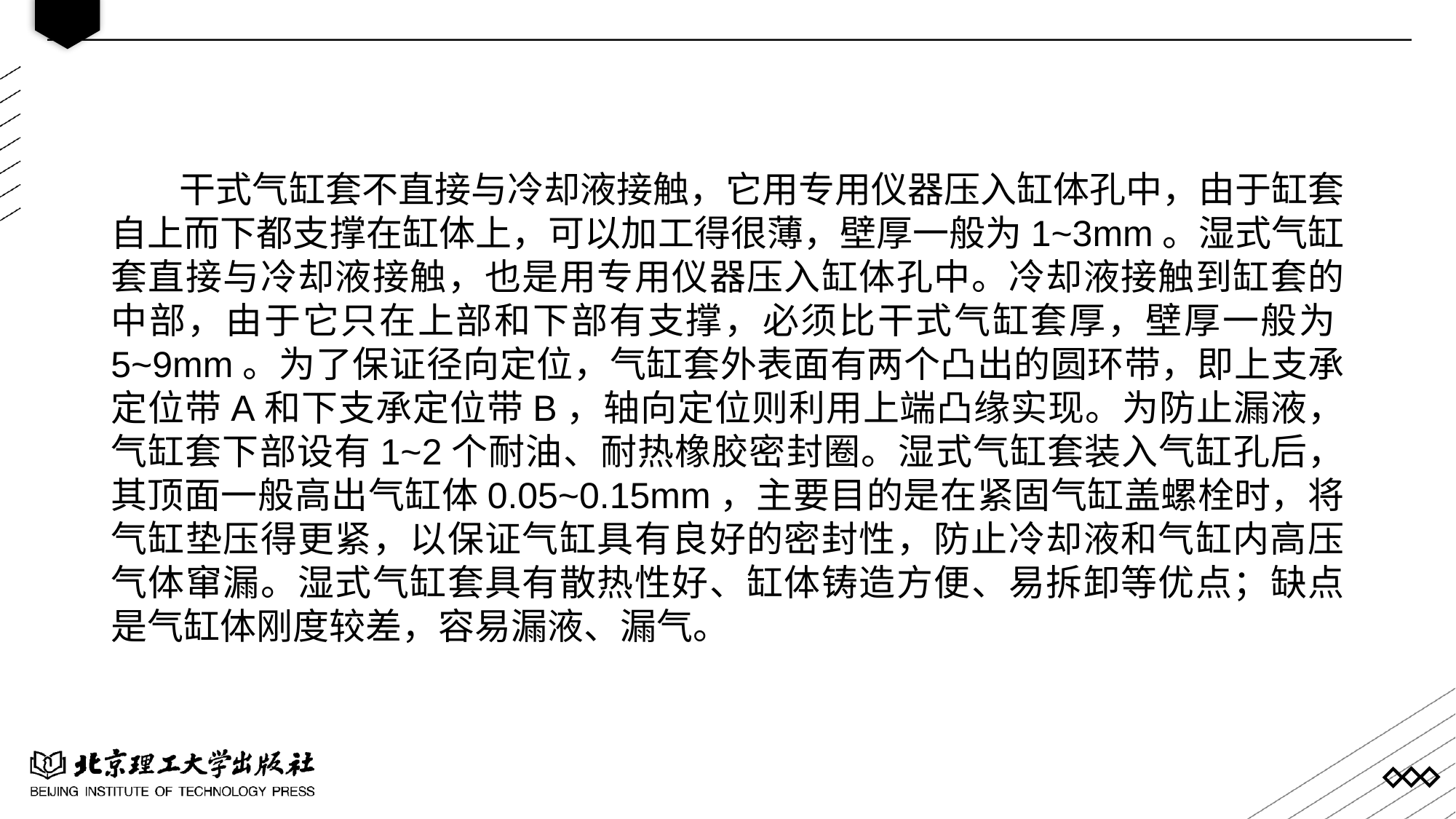

干式气缸套不直接与冷却液接触，它用专用仪器压入缸体孔中，由于缸套自上而下都支撑在缸体上，可以加工得很薄，壁厚一般为1~3mm。湿式气缸套直接与冷却液接触，也是用专用仪器压入缸体孔中。冷却液接触到缸套的中部，由于它只在上部和下部有支撑，必须比干式气缸套厚，壁厚一般为5~9mm。为了保证径向定位，气缸套外表面有两个凸出的圆环带，即上支承定位带A和下支承定位带B，轴向定位则利用上端凸缘实现。为防止漏液，气缸套下部设有1~2个耐油、耐热橡胶密封圈。湿式气缸套装入气缸孔后，其顶面一般高出气缸体0.05~0.15mm，主要目的是在紧固气缸盖螺栓时，将气缸垫压得更紧，以保证气缸具有良好的密封性，防止冷却液和气缸内高压气体窜漏。湿式气缸套具有散热性好、缸体铸造方便、易拆卸等优点；缺点是气缸体刚度较差，容易漏液、漏气。